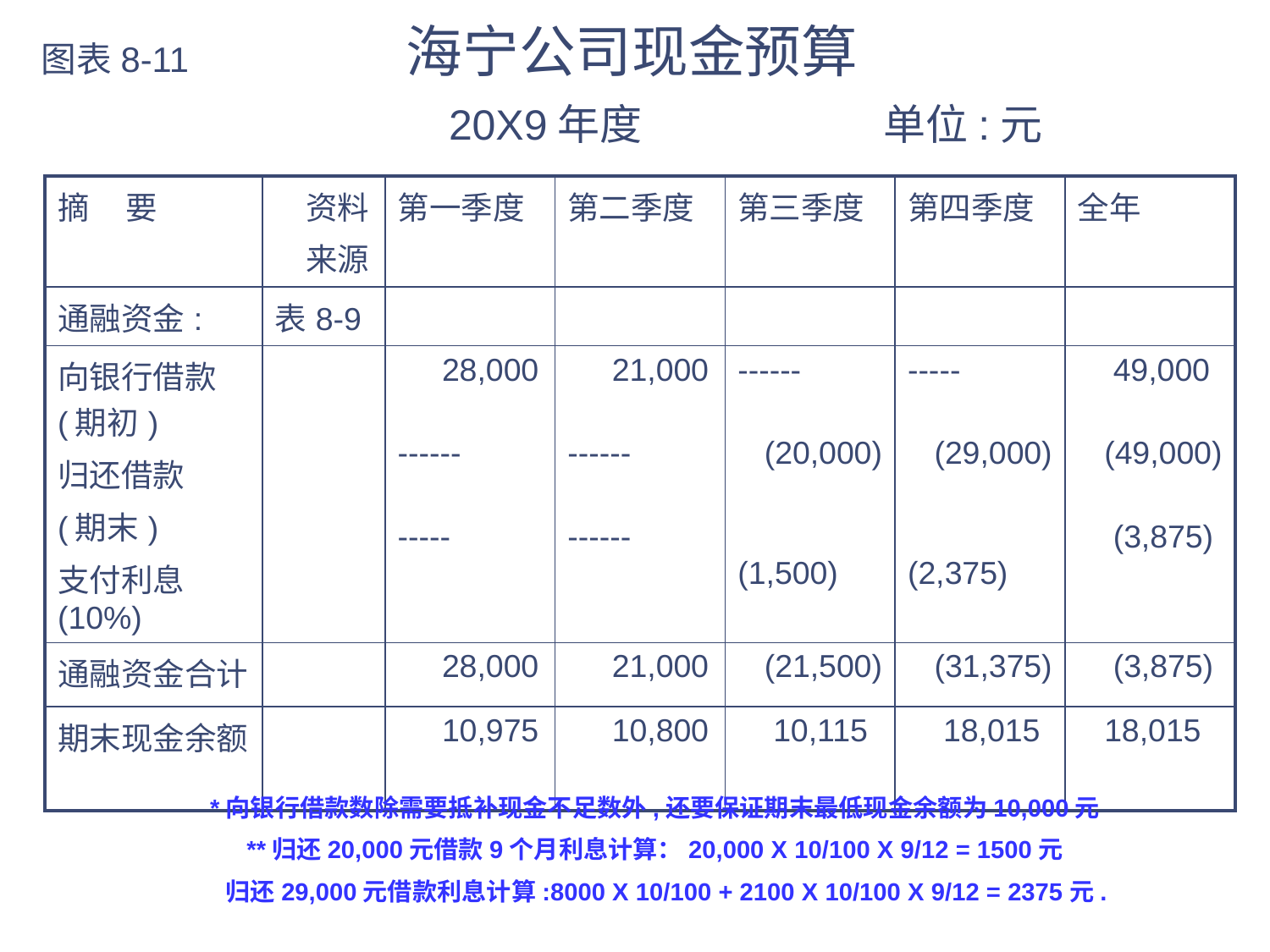

# 图表8-11             海宁公司现金预算 20X9年度                   单位:元
| 摘 要 | 资料 来源 | 第一季度 | 第二季度 | 第三季度 | 第四季度 | 全年 |
| --- | --- | --- | --- | --- | --- | --- |
| 通融资金: | 表8-9 |  |  |  |  |  |
| 向银行借款(期初) 归还借款 (期末) 支付利息(10%) |  | 28,000 ------ ----- | 21,000 ------ ------ | ------ (20,000) (1,500) | ----- (29,000) (2,375) | 49,000 (49,000) (3,875) |
| 通融资金合计 |  | 28,000 | 21,000 | (21,500) | (31,375) | (3,875) |
| 期末现金余额 |  | 10,975 | 10,800 | 10,115 | 18,015 | 18,015 |
*向银行借款数除需要抵补现金不足数外,还要保证期末最低现金余额为10,000元
**归还20,000元借款9个月利息计算：20,000 X 10/100 X 9/12 = 1500元
   归还29,000元借款利息计算:8000 X 10/100 + 2100 X 10/100 X 9/12 = 2375元.